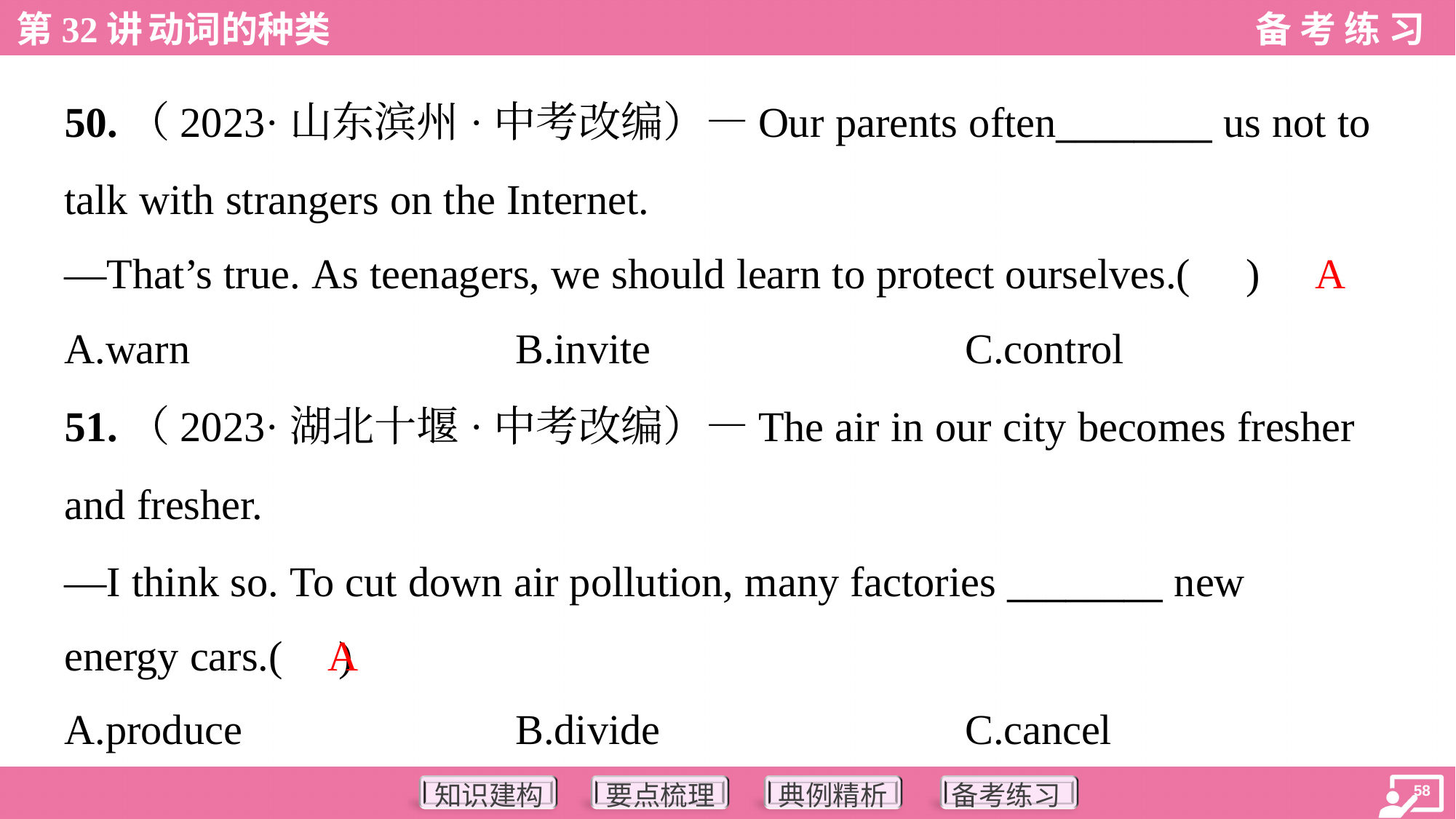

50.（2023·山东滨州·中考改编）—Our parents often________ us not to
talk with strangers on the Internet.
—That’s true. As teenagers, we should learn to protect ourselves.(     )
A
A.warn	B.invite	C.control
51.（2023·湖北十堰·中考改编）—The air in our city becomes fresher
and fresher.
—I think so. To cut down air pollution, many factories ________ new
energy cars.(     )
A
A.produce	B.divide	C.cancel